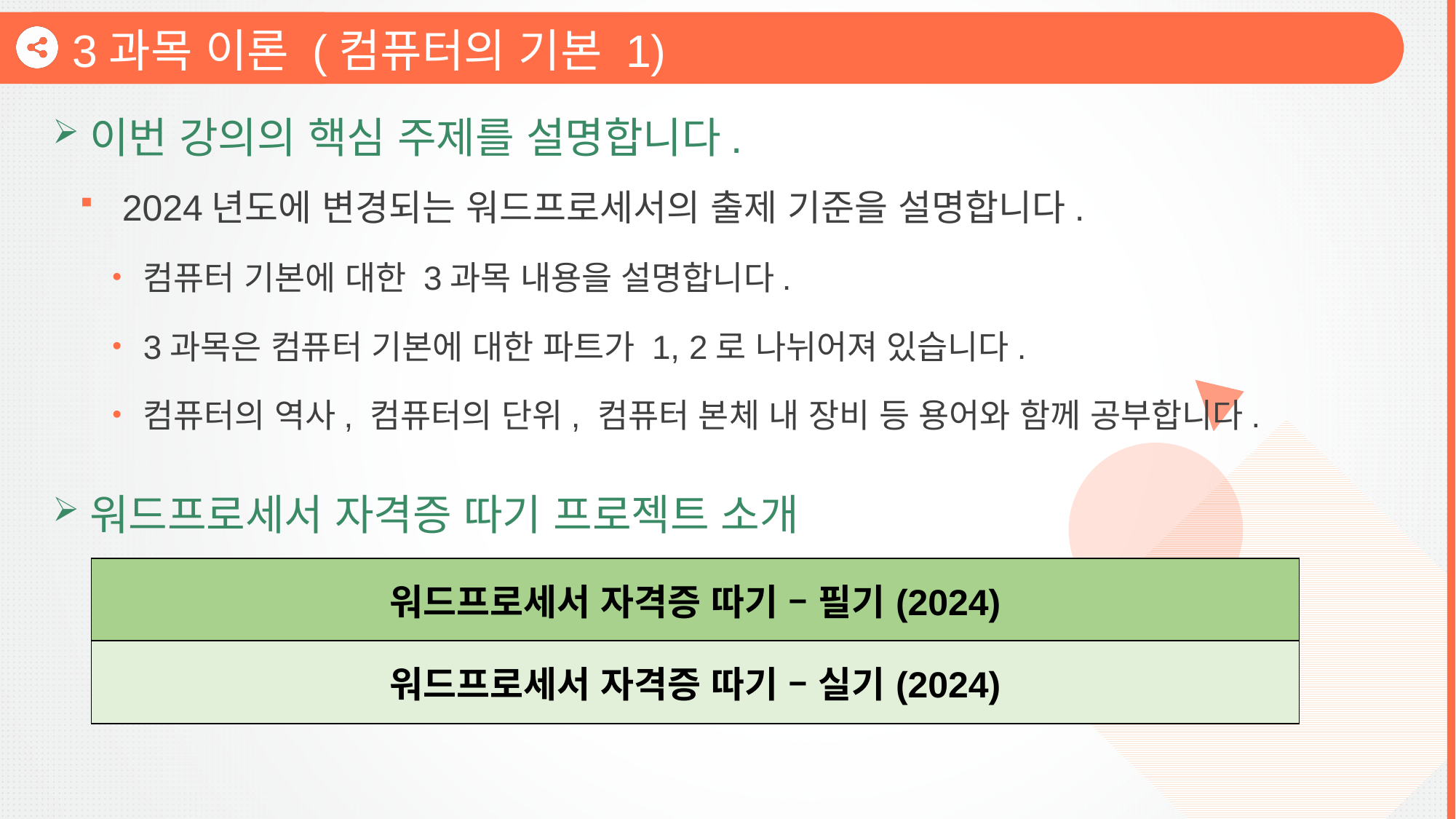

3과목 이론 (컴퓨터의 기본 1)
이번 강의의 핵심 주제를 설명합니다.
2024년도에 변경되는 워드프로세서의 출제 기준을 설명합니다.
컴퓨터 기본에 대한 3과목 내용을 설명합니다.
3과목은 컴퓨터 기본에 대한 파트가 1, 2로 나뉘어져 있습니다.
컴퓨터의 역사, 컴퓨터의 단위, 컴퓨터 본체 내 장비 등 용어와 함께 공부합니다.
워드프로세서 자격증 따기 프로젝트 소개
| 워드프로세서 자격증 따기 – 필기(2024) |
| --- |
| 워드프로세서 자격증 따기 – 실기(2024) |